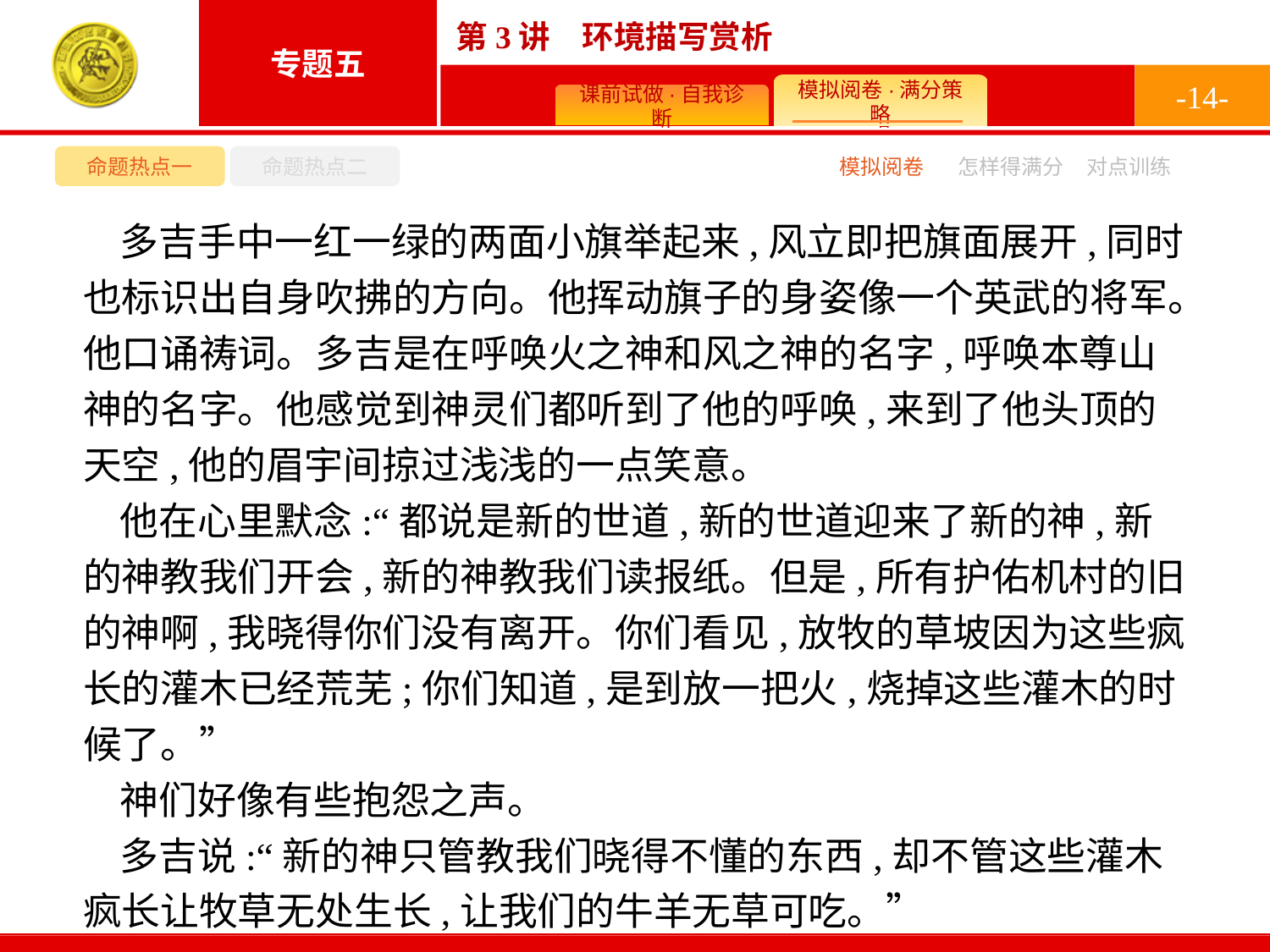

-14-
命题热点一
命题热点二
模拟阅卷
怎样得满分
对点训练
多吉手中一红一绿的两面小旗举起来,风立即把旗面展开,同时也标识出自身吹拂的方向。他挥动旗子的身姿像一个英武的将军。他口诵祷词。多吉是在呼唤火之神和风之神的名字,呼唤本尊山神的名字。他感觉到神灵们都听到了他的呼唤,来到了他头顶的天空,他的眉宇间掠过浅浅的一点笑意。
他在心里默念:“都说是新的世道,新的世道迎来了新的神,新的神教我们开会,新的神教我们读报纸。但是,所有护佑机村的旧的神啊,我晓得你们没有离开。你们看见,放牧的草坡因为这些疯长的灌木已经荒芜;你们知道,是到放一把火,烧掉这些灌木的时候了。”
神们好像有些抱怨之声。
多吉说:“新的神只管教我们晓得不懂的东西,却不管这些灌木疯长让牧草无处生长,让我们的牛羊无草可吃。”